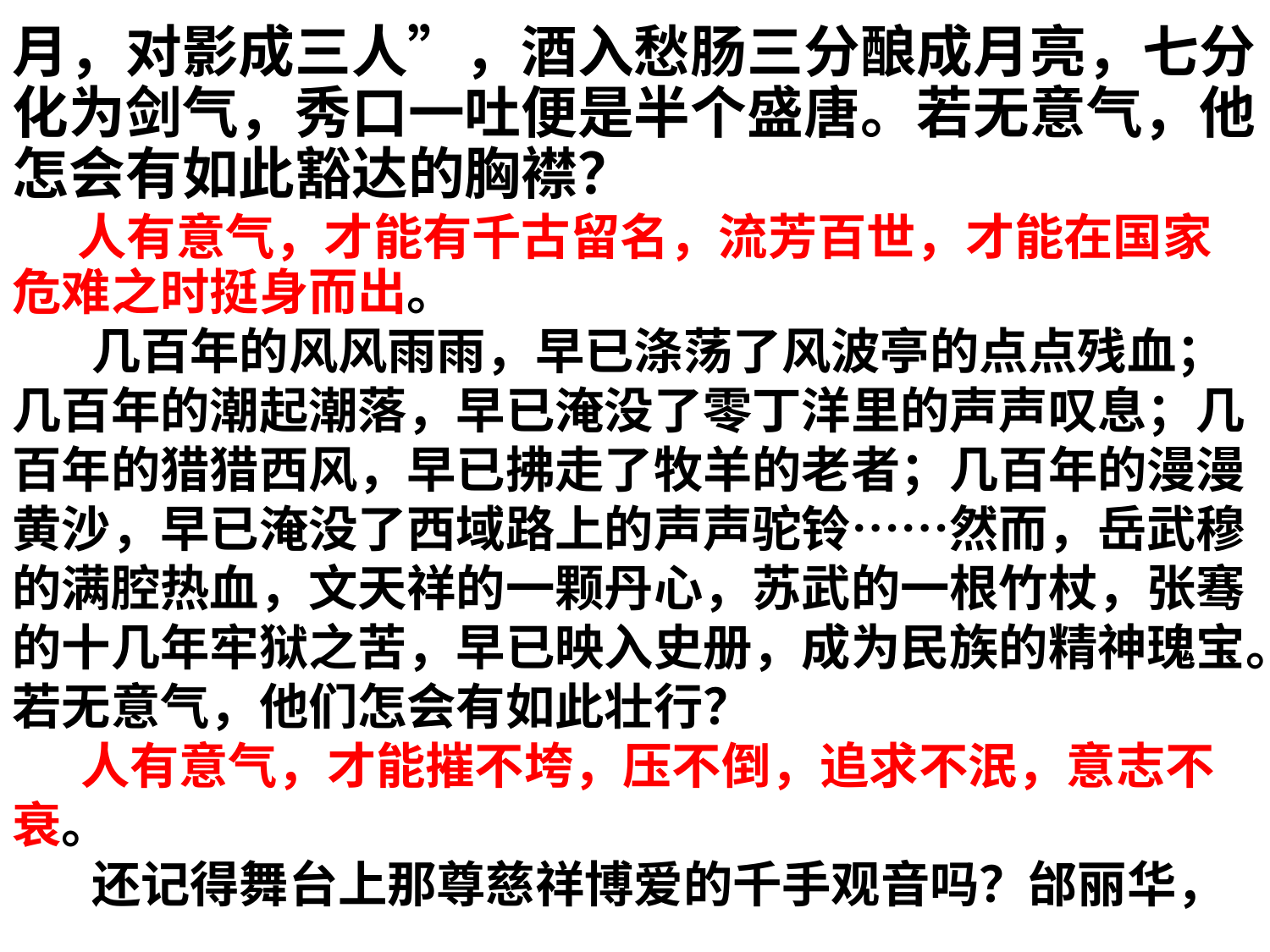

月，对影成三人”，酒入愁肠三分酿成月亮，七分化为剑气，秀口一吐便是半个盛唐。若无意气，他怎会有如此豁达的胸襟？
    人有意气，才能有千古留名，流芳百世，才能在国家危难之时挺身而出。
      几百年的风风雨雨，早已涤荡了风波亭的点点残血；几百年的潮起潮落，早已淹没了零丁洋里的声声叹息；几百年的猎猎西风，早已拂走了牧羊的老者；几百年的漫漫黄沙，早已淹没了西域路上的声声驼铃……然而，岳武穆的满腔热血，文天祥的一颗丹心，苏武的一根竹杖，张骞的十几年牢狱之苦，早已映入史册，成为民族的精神瑰宝。若无意气，他们怎会有如此壮行？
     人有意气，才能摧不垮，压不倒，追求不泯，意志不衰。
      还记得舞台上那尊慈祥博爱的千手观音吗？邰丽华，